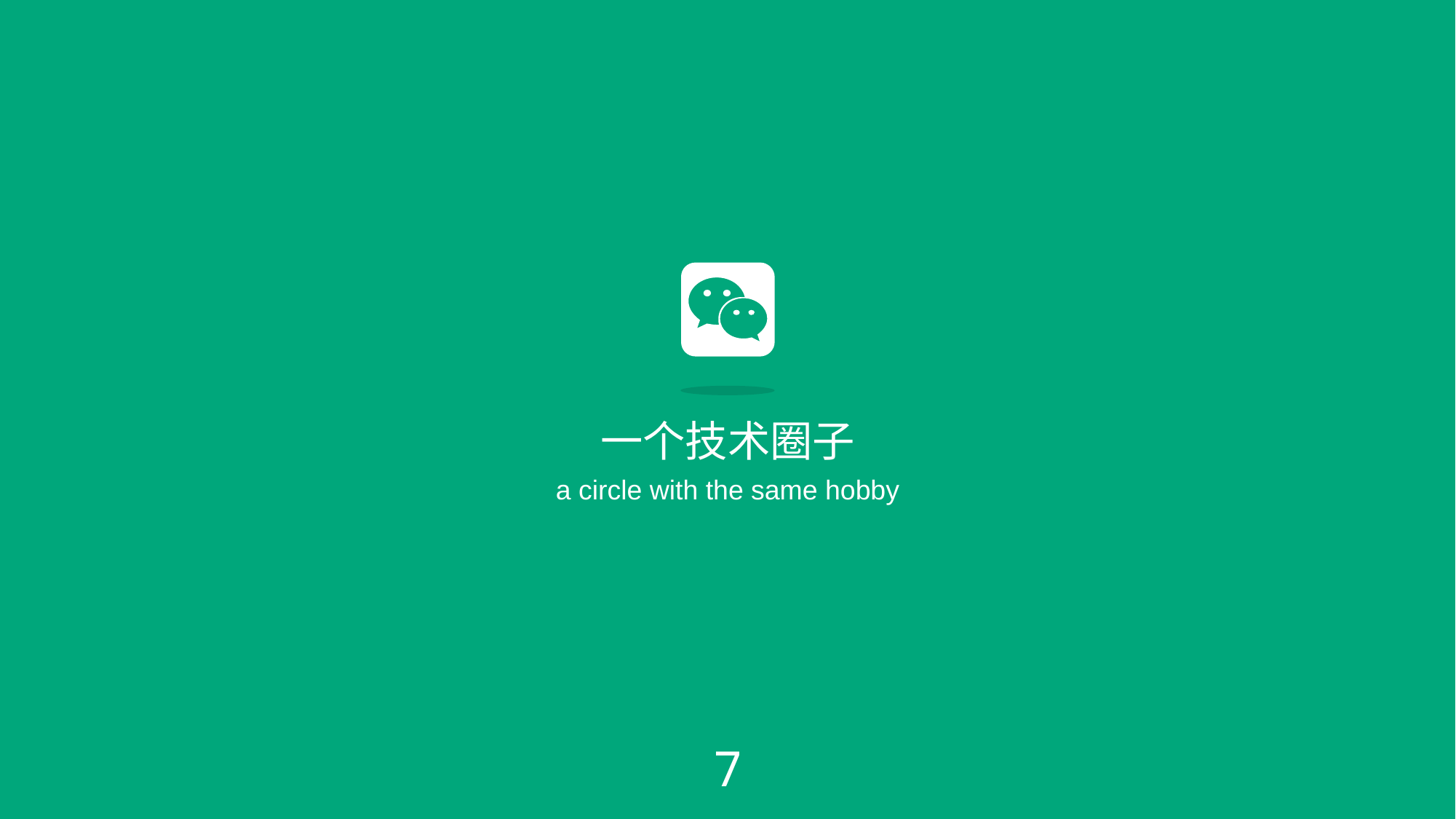

一个技术圈子
a circle with the same hobby
7